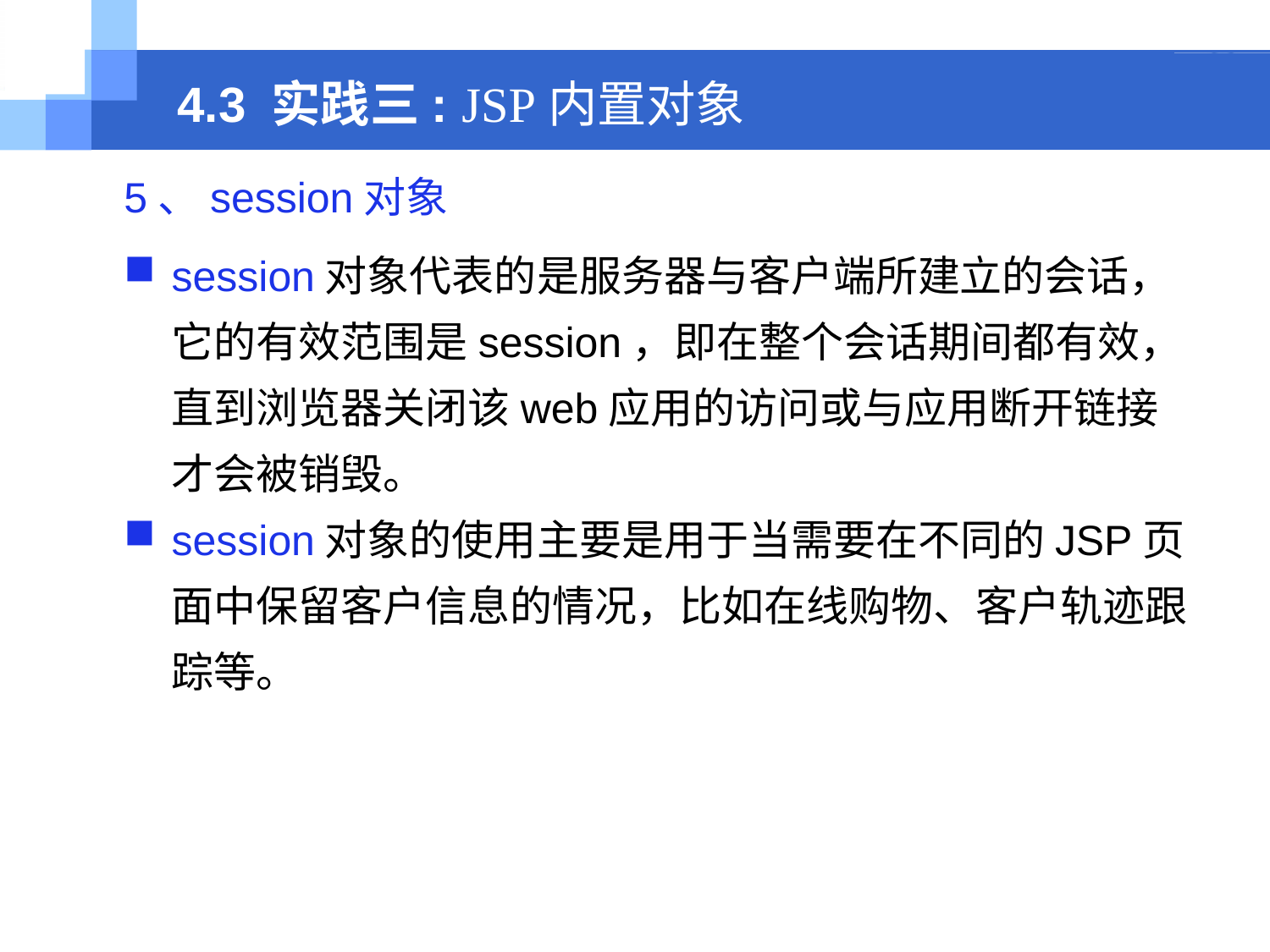

4.3 实践三: JSP内置对象
5、session对象

session对象代表的是服务器与客户端所建立的会话，它的有效范围是session，即在整个会话期间都有效，直到浏览器关闭该web应用的访问或与应用断开链接才会被销毁。
session对象的使用主要是用于当需要在不同的JSP页面中保留客户信息的情况，比如在线购物、客户轨迹跟踪等。